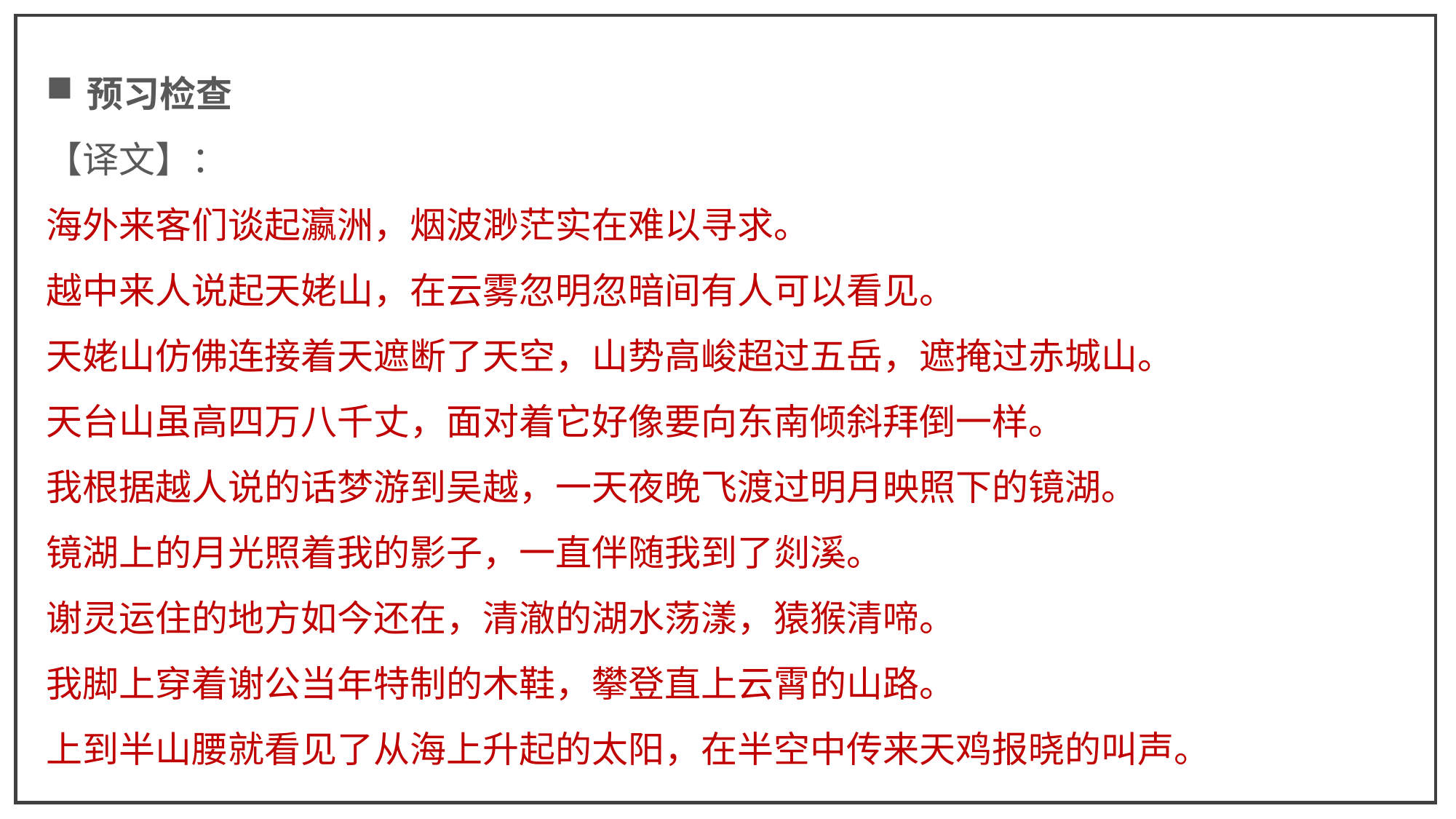

预习检查
【译文】：
海外来客们谈起瀛洲，烟波渺茫实在难以寻求。
越中来人说起天姥山，在云雾忽明忽暗间有人可以看见。
天姥山仿佛连接着天遮断了天空，山势高峻超过五岳，遮掩过赤城山。
天台山虽高四万八千丈，面对着它好像要向东南倾斜拜倒一样。
我根据越人说的话梦游到吴越，一天夜晚飞渡过明月映照下的镜湖。
镜湖上的月光照着我的影子，一直伴随我到了剡溪。
谢灵运住的地方如今还在，清澈的湖水荡漾，猿猴清啼。
我脚上穿着谢公当年特制的木鞋，攀登直上云霄的山路。
上到半山腰就看见了从海上升起的太阳，在半空中传来天鸡报晓的叫声。